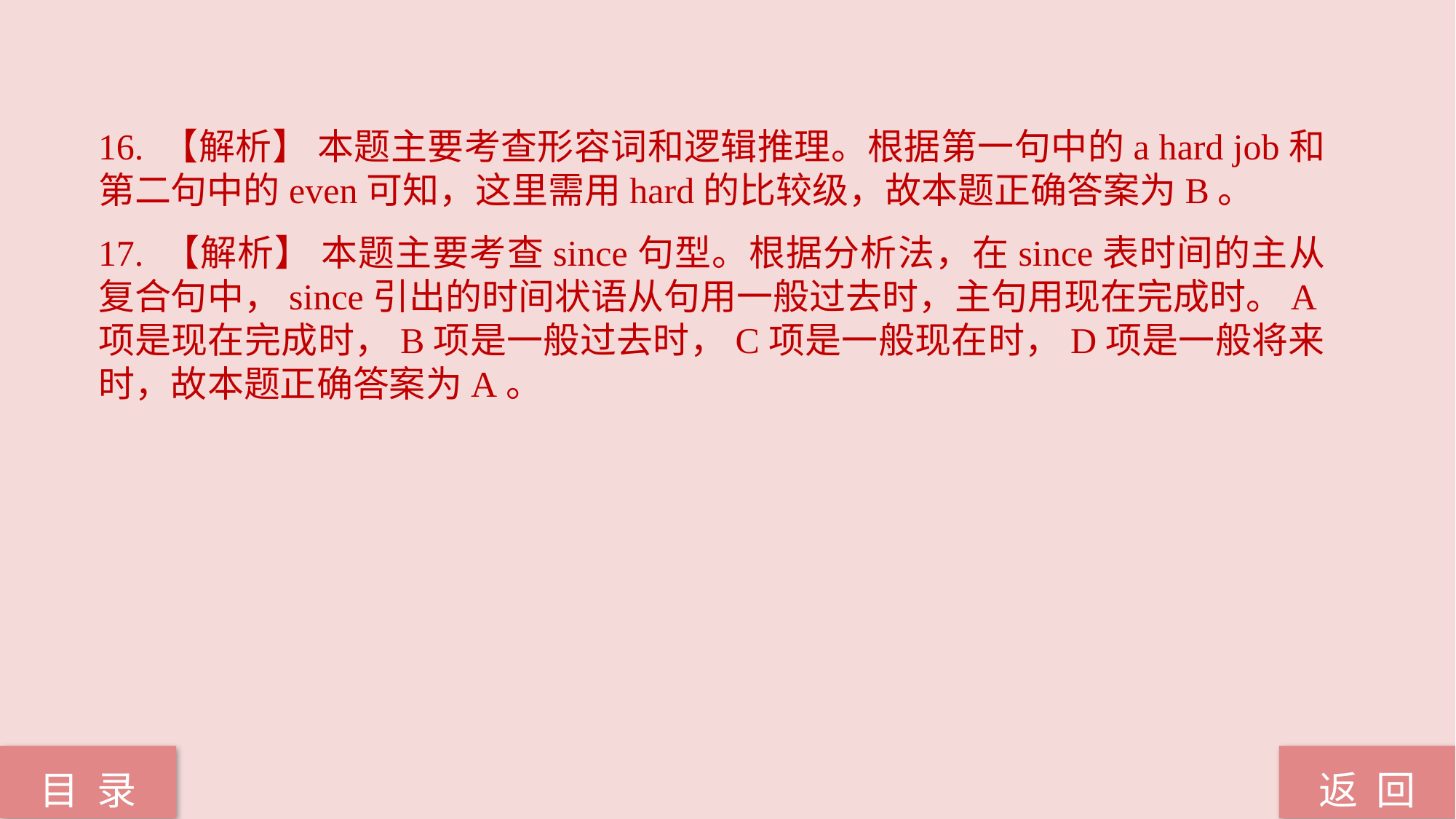

16. 【解析】 本题主要考查形容词和逻辑推理。根据第一句中的a hard job和第二句中的even可知，这里需用hard的比较级，故本题正确答案为B。
17. 【解析】 本题主要考查since句型。根据分析法，在since表时间的主从复合句中，since引出的时间状语从句用一般过去时，主句用现在完成时。A项是现在完成时，B项是一般过去时，C项是一般现在时，D项是一般将来时，故本题正确答案为A。
返  回